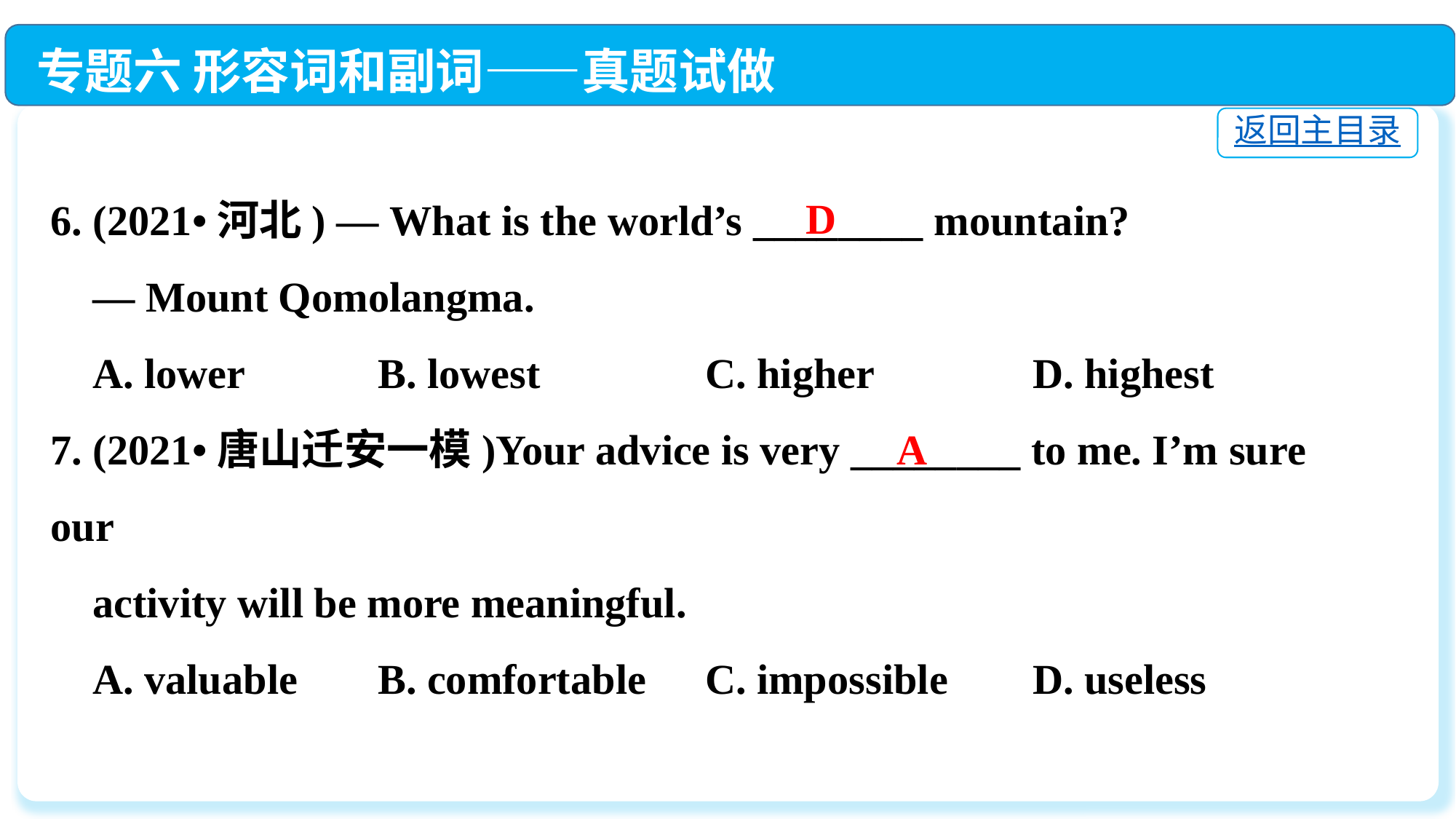

专题六 形容词和副词——真题试做

返回主目录
6. (2021•河北) — What is the world’s ________ mountain?
    — Mount Qomolangma.
    A. lower		B. lowest		C. higher		D. highest
7. (2021•唐山迁安一模)Your advice is very ________ to me. I’m sure our
    activity will be more meaningful.
    A. valuable	B. comfortable	C. impossible	D. useless

D
A